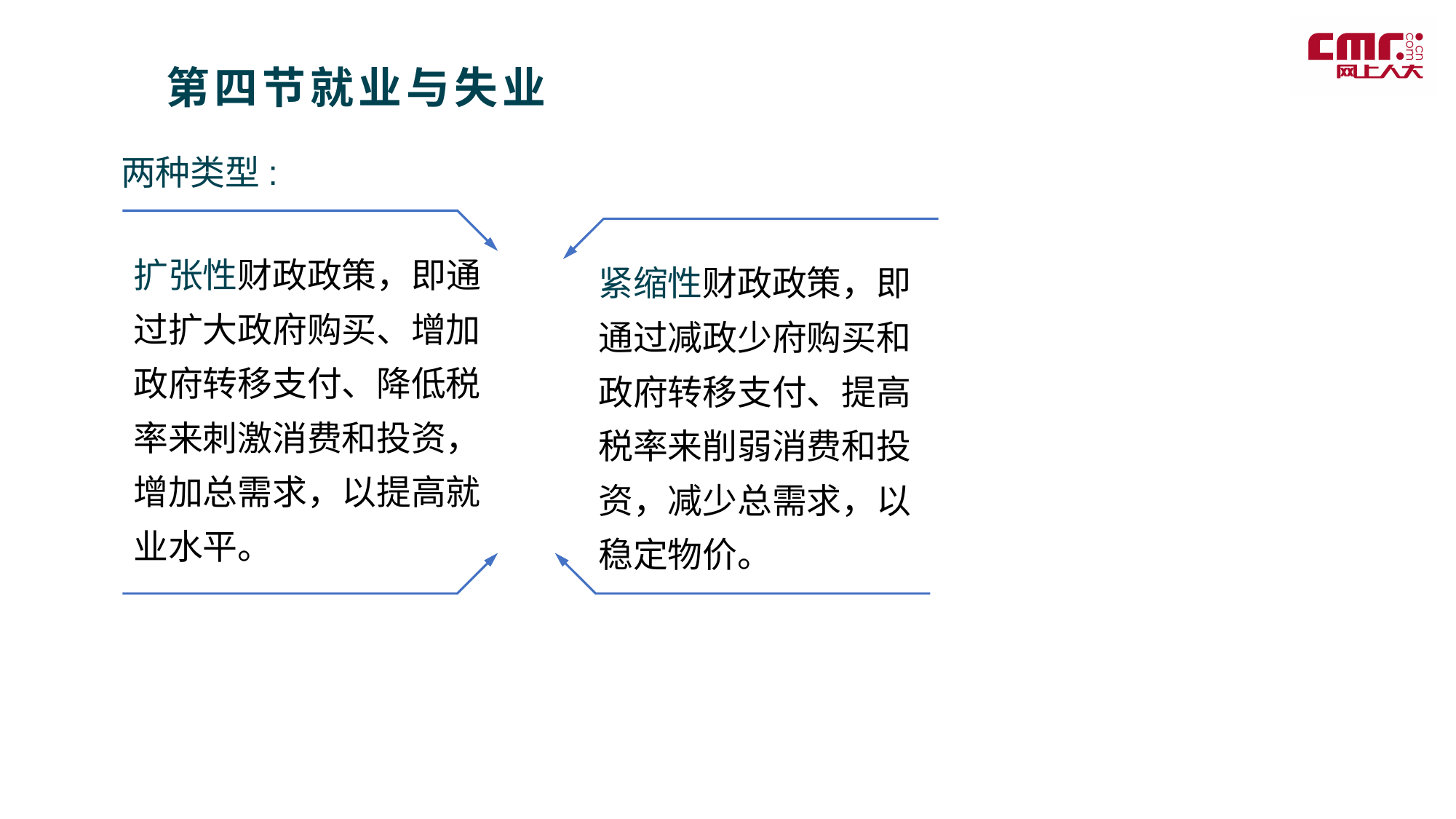

第四节就业与失业
两种类型:

扩张性财政政策，即通过扩大政府购买、增加政府转移支付、降低税率来刺激消费和投资，增加总需求，以提高就业水平。
紧缩性财政政策，即通过减政少府购买和政府转移支付、提高税率来削弱消费和投资，减少总需求，以稳定物价。